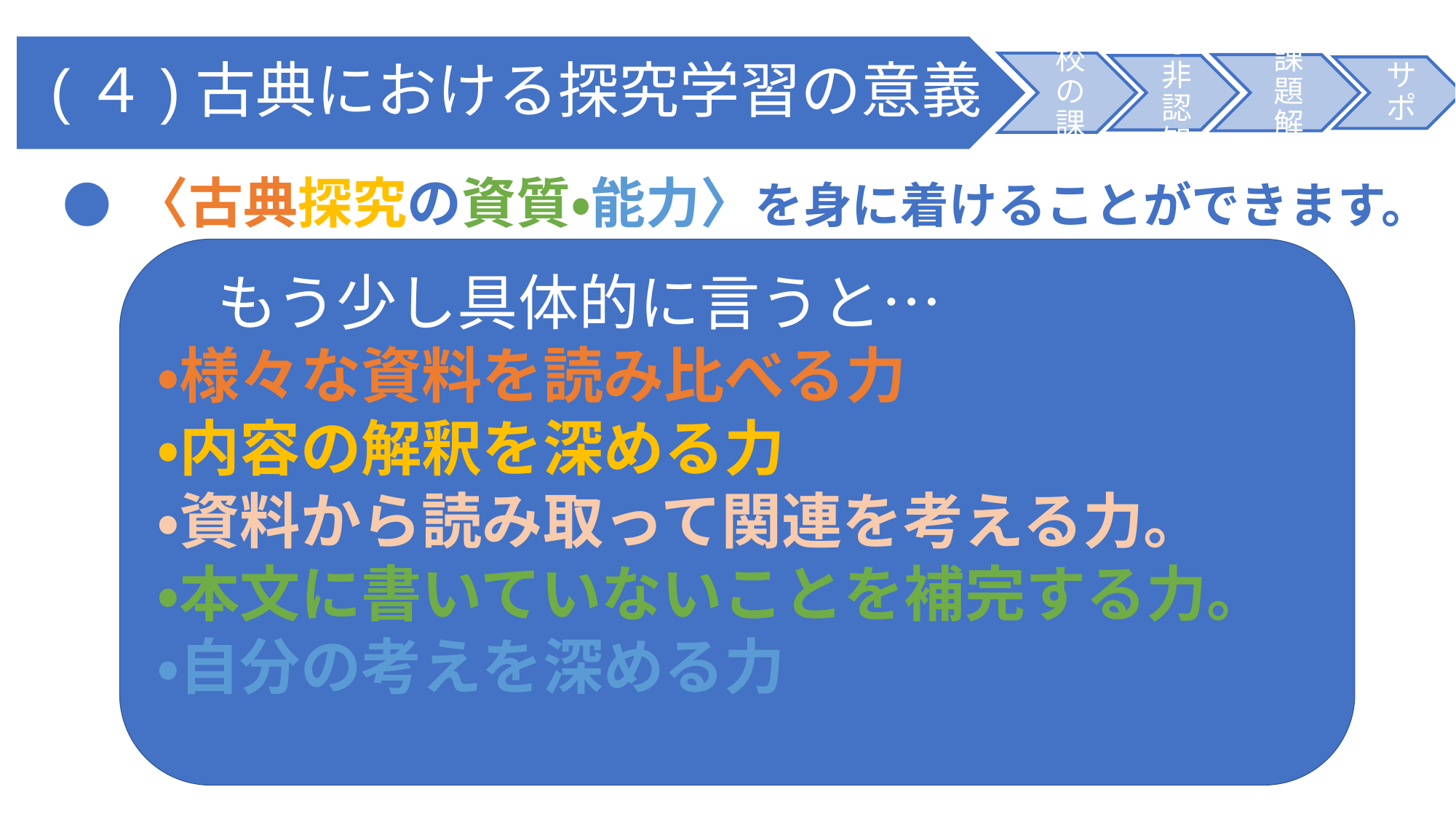

(４)古典における探究学習の意義
学校の課題
関係する非認知スキル
目標達成・課題解決のために
ピア・サポートと
● 〈古典探究の資質・能力〉を身に着けることができます。

　もう少し具体的に言うと…
・様々な資料を読み比べる力
・内容の解釈を深める力
・資料から読み取って関連を考える力。
・本文に書いていないことを補完する力。
・自分の考えを深める力

・作品の成立した背景や他の作品などとの関係を踏まえながら古典を読み，その内容の解釈を深めることができる。(次期学習指導要領「古典探究」読むこと・エ)
・ 古典の作品や文章について，内容や解釈を自分の知見と結び付け，考えを広げたり深めたりすることができる。(次期学習指導要領「古典探究」読むこと・オ)
   ・古典の文章に表れているものの見方，感じ方，考え方を踏まえ，人間，社会，自然などに対する自分の考えを広げたり深めたりすることができる(次期学習指導要領「古典探究」読むこと・カ)
・関連する様々な文章に表れた情報を的確に捉え，分析し整理することで，自分のものの見方，感じ方， 考え方を深めることができる。(次期学習指導要領「古典探究」読むこと・キ)